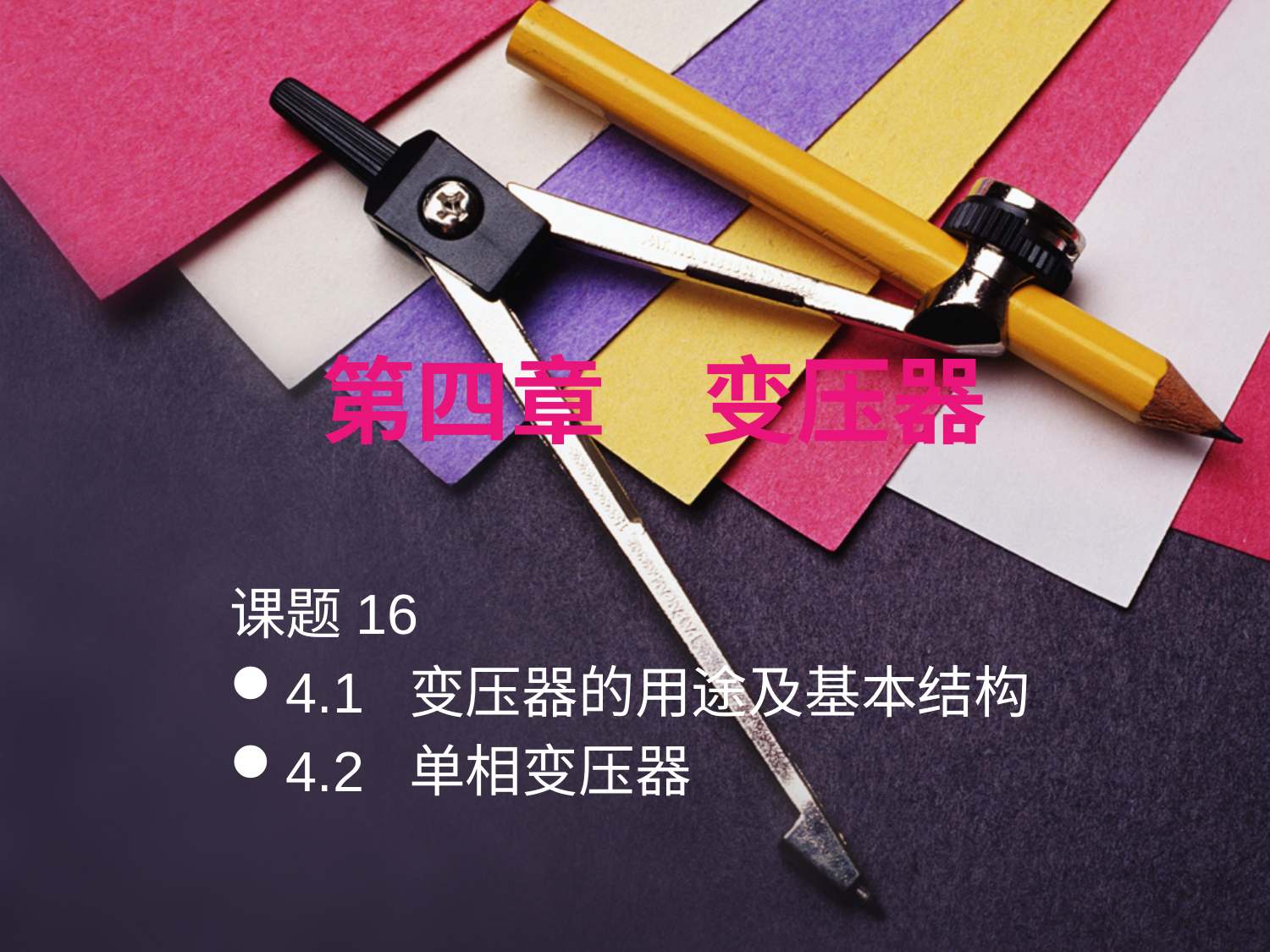

# 第四章　变压器
课题16
4.1  变压器的用途及基本结构
4.2  单相变压器